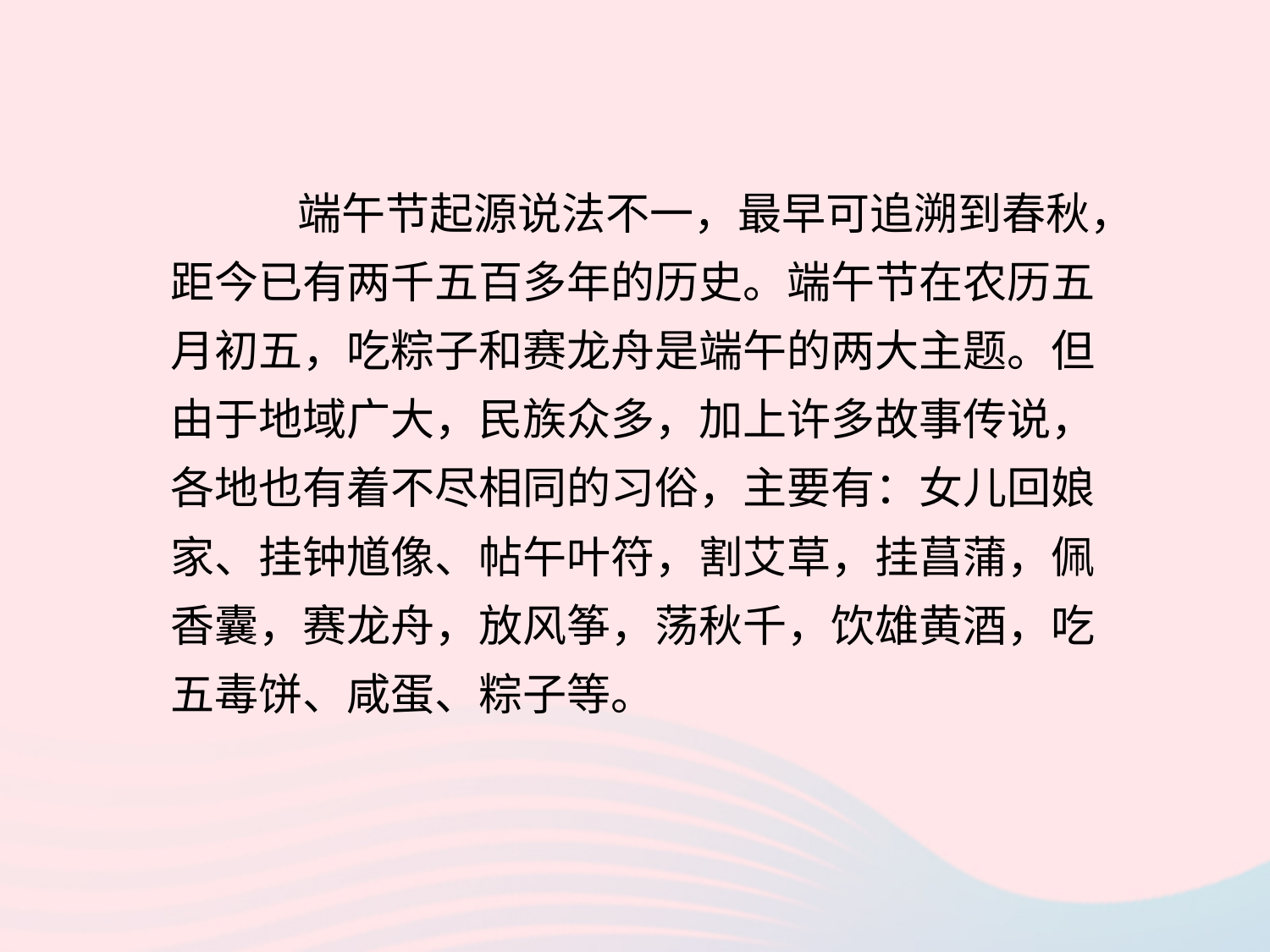

端午节起源说法不一，最早可追溯到春秋，距今已有两千五百多年的历史。端午节在农历五月初五，吃粽子和赛龙舟是端午的两大主题。但由于地域广大，民族众多，加上许多故事传说，各地也有着不尽相同的习俗，主要有：女儿回娘家、挂钟馗像、帖午叶符，割艾草，挂菖蒲，佩香囊，赛龙舟，放风筝，荡秋千，饮雄黄酒，吃五毒饼、咸蛋、粽子等。